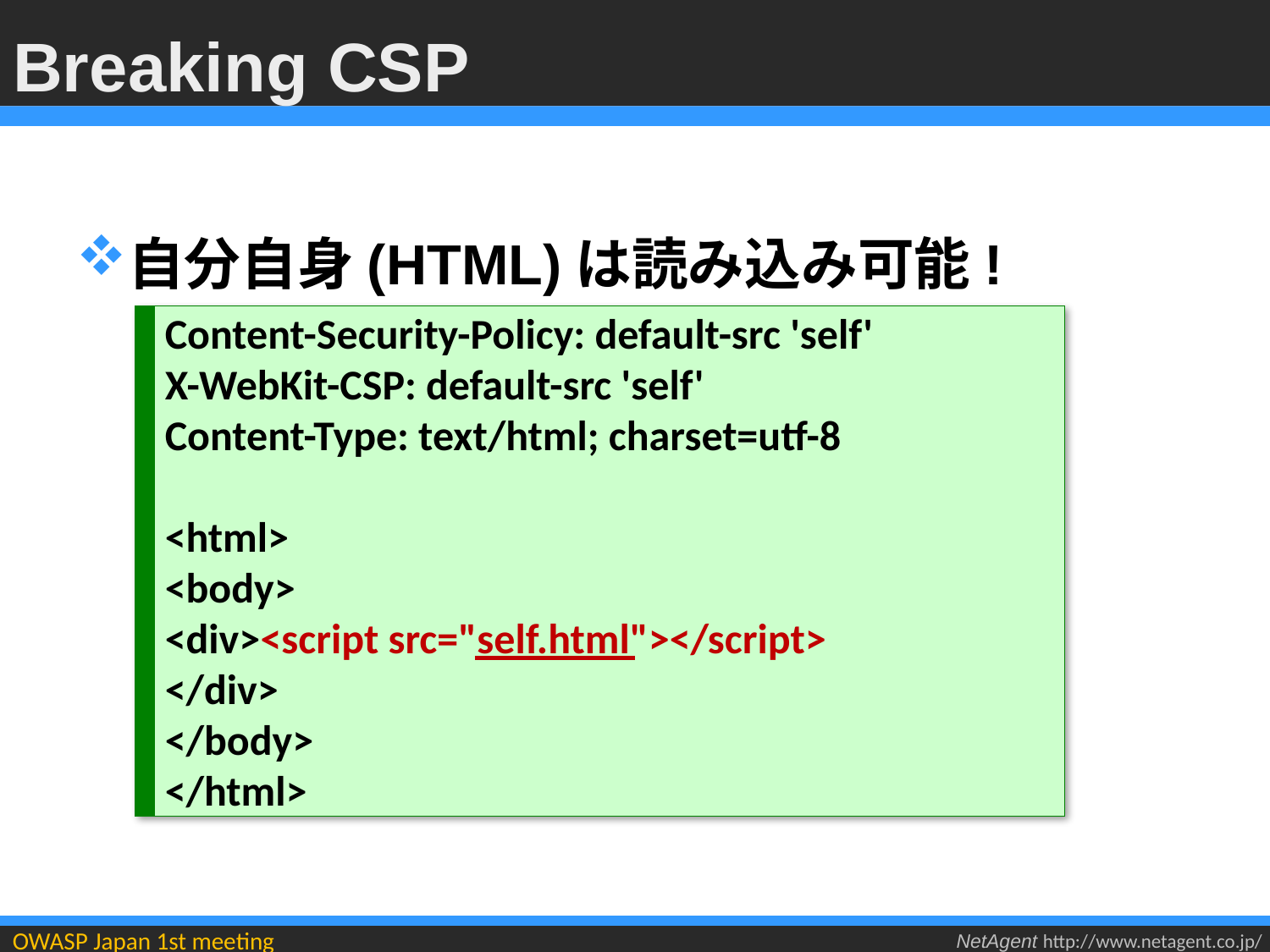

# Breaking CSP
自分自身(HTML)は読み込み可能!
Content-Security-Policy: default-src 'self'
X-WebKit-CSP: default-src 'self'
Content-Type: text/html; charset=utf-8

<html>
<body>
<div><script src="self.html"></script>
</div>
</body>
</html>